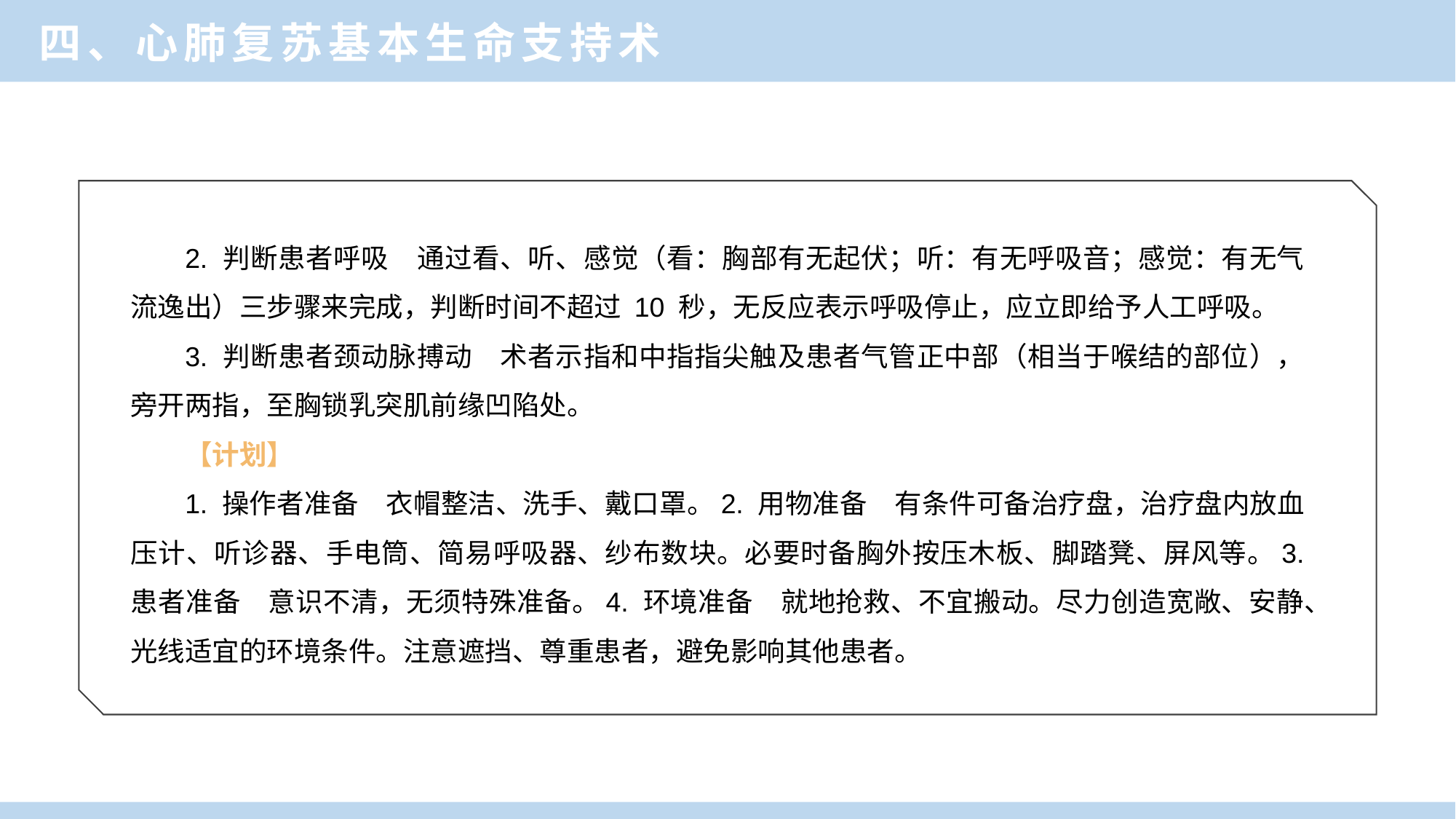

四、心肺复苏基本生命支持术

2. 判断患者呼吸　通过看、听、感觉（看：胸部有无起伏；听：有无呼吸音；感觉：有无气流逸出）三步骤来完成，判断时间不超过 10 秒，无反应表示呼吸停止，应立即给予人工呼吸。
3. 判断患者颈动脉搏动　术者示指和中指指尖触及患者气管正中部（相当于喉结的部位），旁开两指，至胸锁乳突肌前缘凹陷处。
【计划】
1. 操作者准备　衣帽整洁、洗手、戴口罩。2. 用物准备　有条件可备治疗盘，治疗盘内放血压计、听诊器、手电筒、简易呼吸器、纱布数块。必要时备胸外按压木板、脚踏凳、屏风等。3. 患者准备　意识不清，无须特殊准备。4. 环境准备　就地抢救、不宜搬动。尽力创造宽敞、安静、光线适宜的环境条件。注意遮挡、尊重患者，避免影响其他患者。